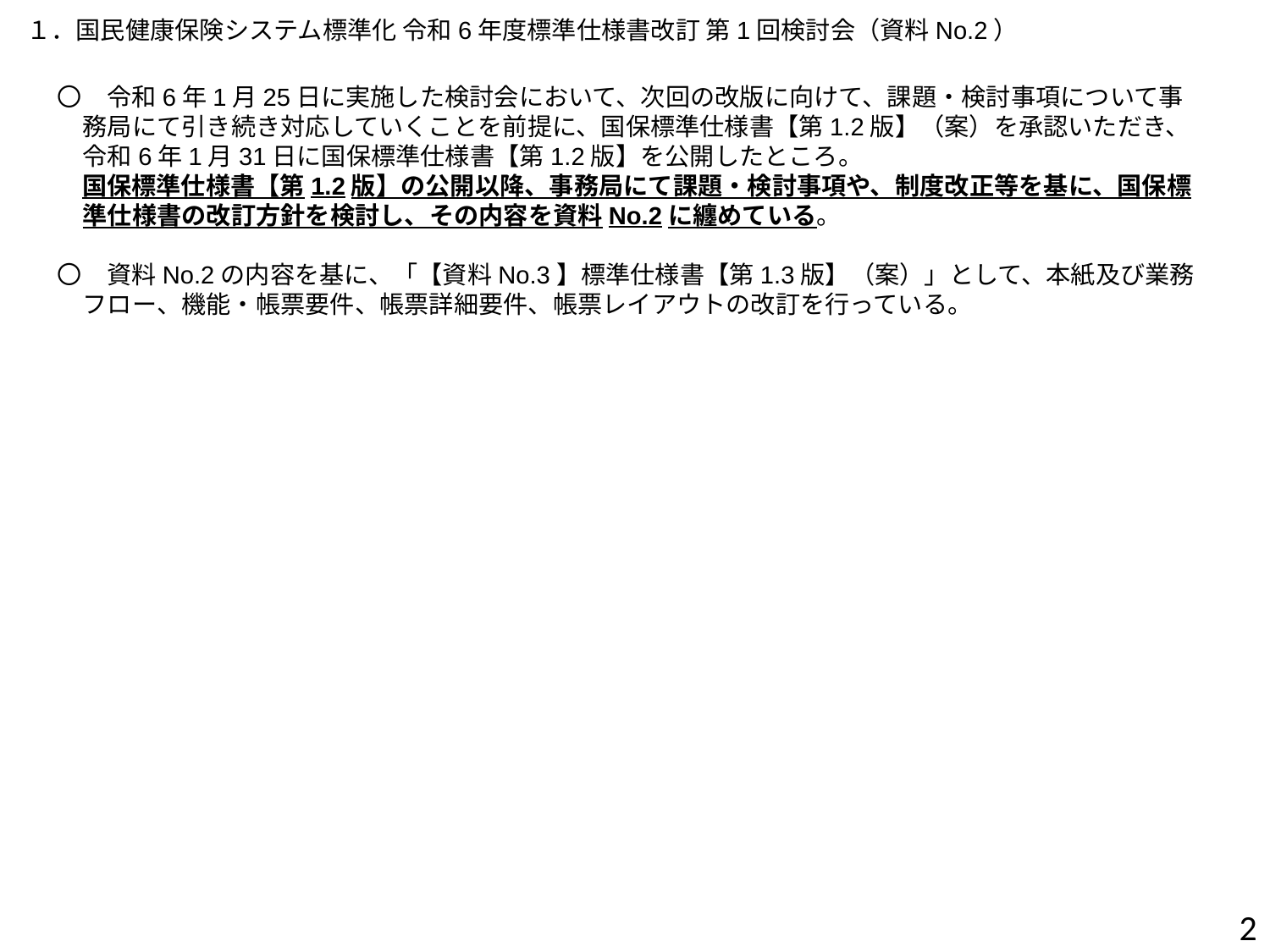

１．国民健康保険システム標準化 令和6年度標準仕様書改訂 第1回検討会（資料No.2）
〇　令和6年1月25日に実施した検討会において、次回の改版に向けて、課題・検討事項について事務局にて引き続き対応していくことを前提に、国保標準仕様書【第1.2版】（案）を承認いただき、令和6年1月31日に国保標準仕様書【第1.2版】を公開したところ。
　国保標準仕様書【第1.2版】の公開以降、事務局にて課題・検討事項や、制度改正等を基に、国保標準仕様書の改訂方針を検討し、その内容を資料No.2に纏めている。

〇　資料No.2の内容を基に、「【資料No.3】標準仕様書【第1.3版】（案）」として、本紙及び業務フロー、機能・帳票要件、帳票詳細要件、帳票レイアウトの改訂を行っている。
2